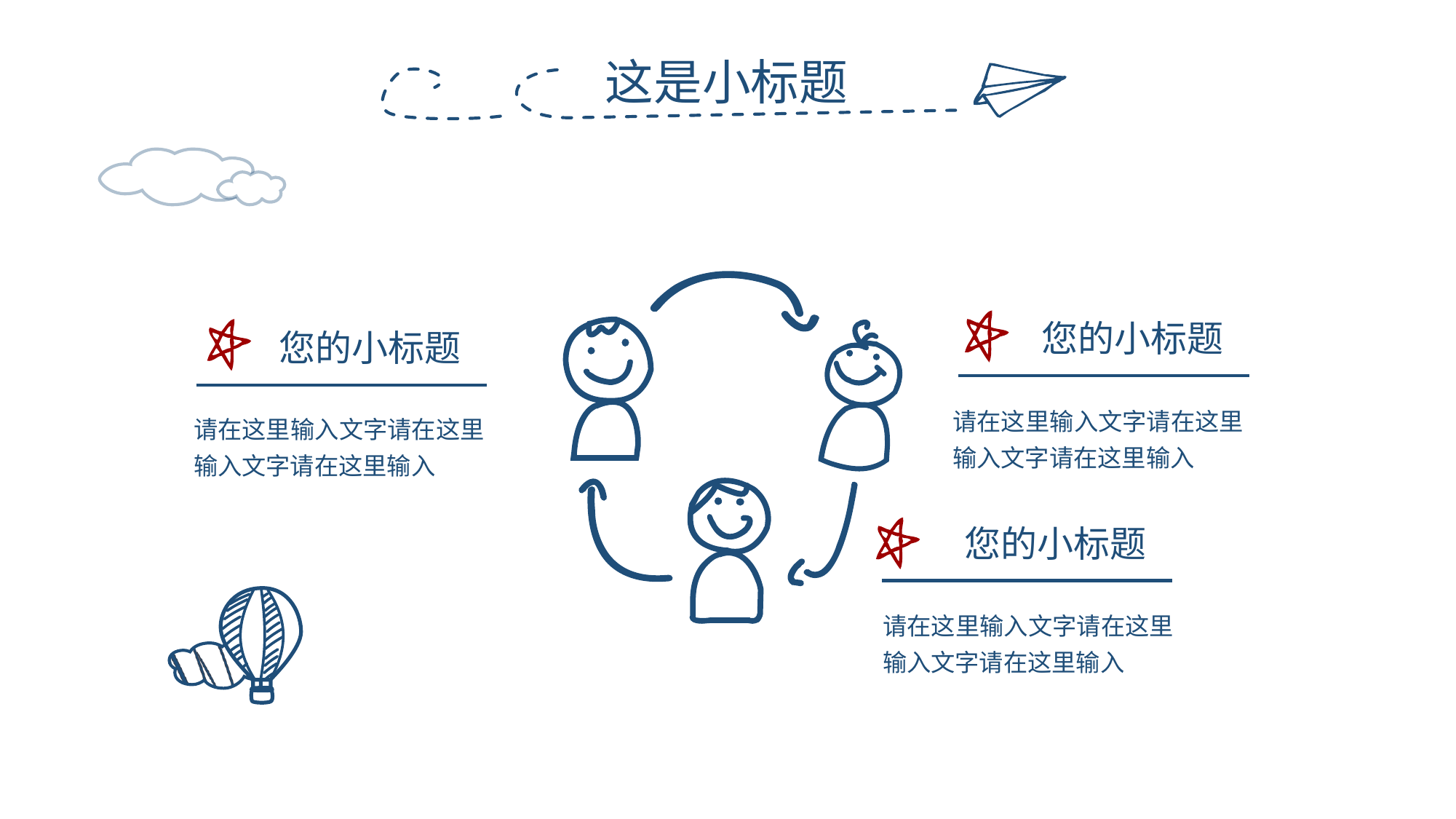

这是小标题

您的小标题

您的小标题

请在这里输入文字请在这里输入文字请在这里输入
请在这里输入文字请在这里输入文字请在这里输入

您的小标题

请在这里输入文字请在这里输入文字请在这里输入